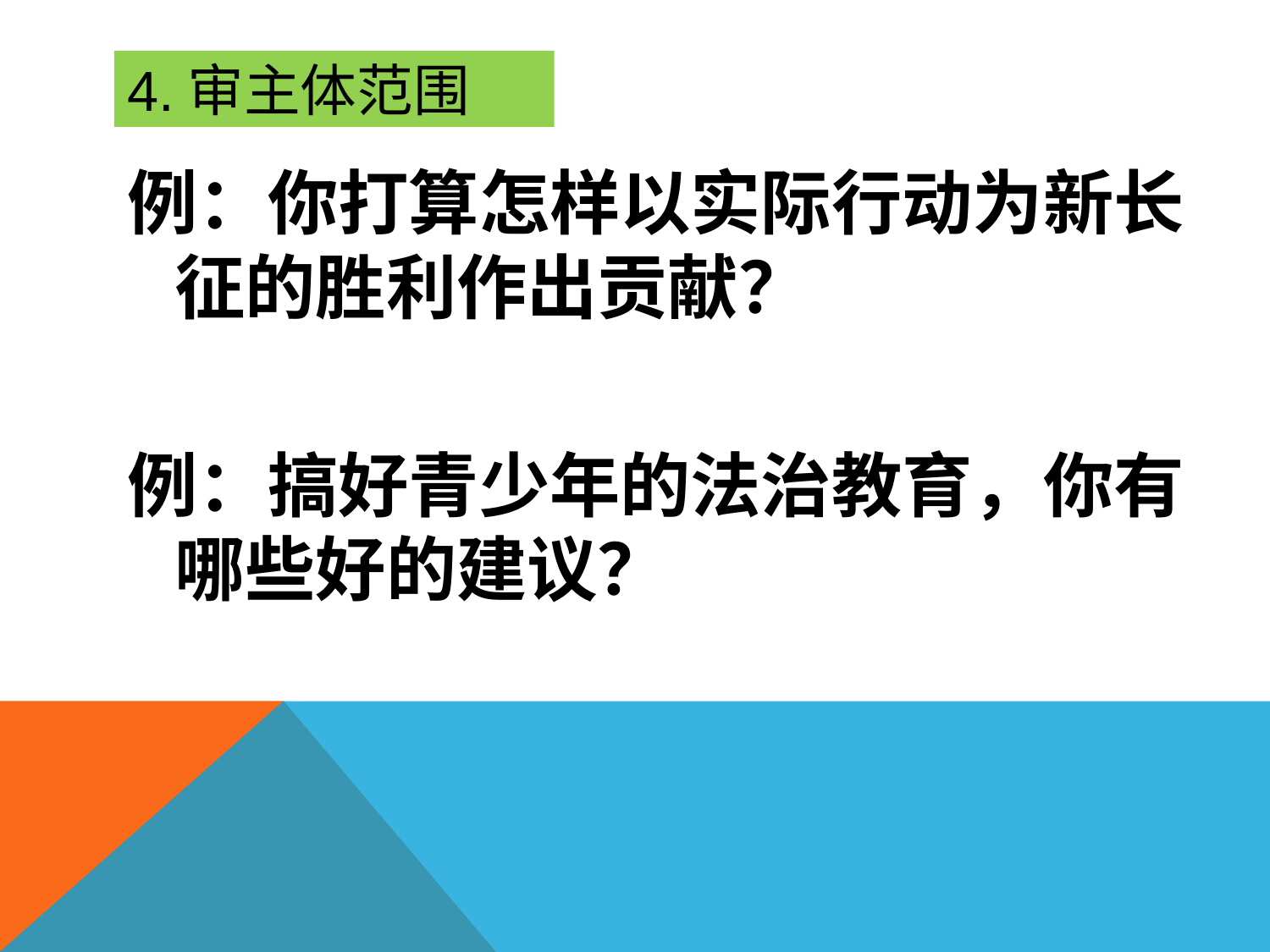

#
4.审主体范围
例：你打算怎样以实际行动为新长征的胜利作出贡献？

例：搞好青少年的法治教育，你有哪些好的建议？